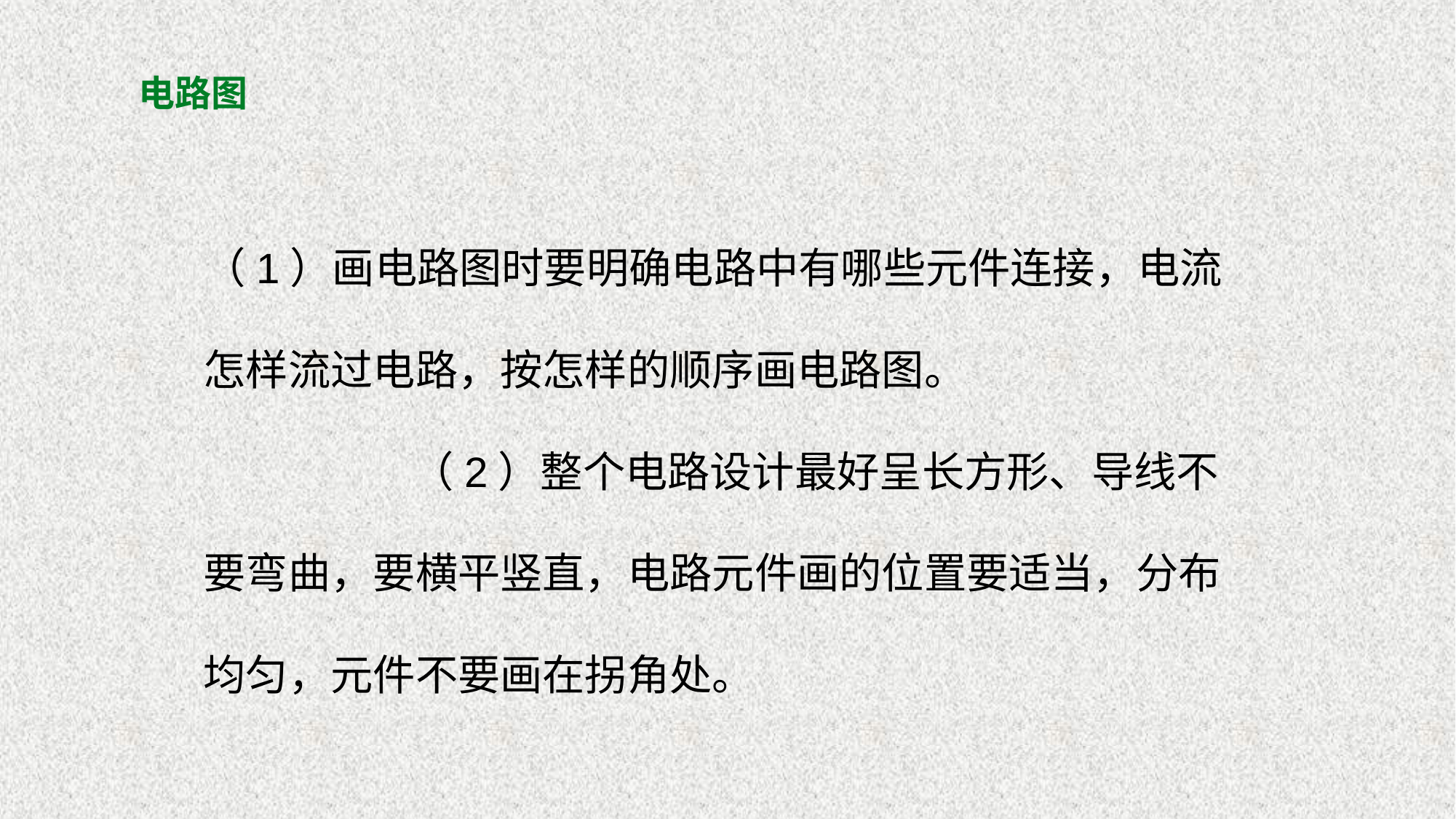

# 电路图
（1）画电路图时要明确电路中有哪些元件连接，电流怎样流过电路，按怎样的顺序画电路图。                                                     （2）整个电路设计最好呈长方形、导线不要弯曲，要横平竖直，电路元件画的位置要适当，分布均匀，元件不要画在拐角处。